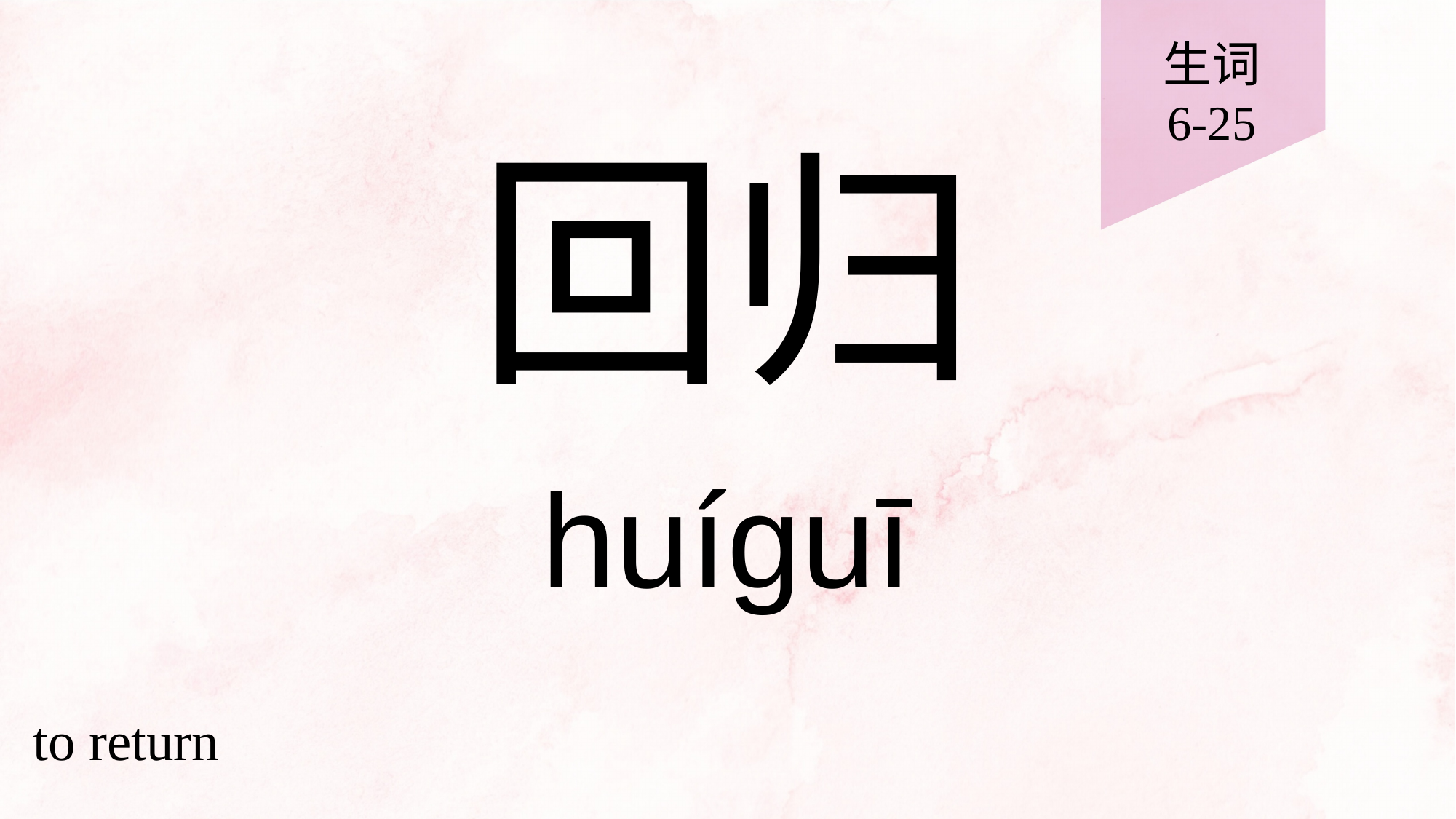

生词
6-25
# 回归
huíguī
to return